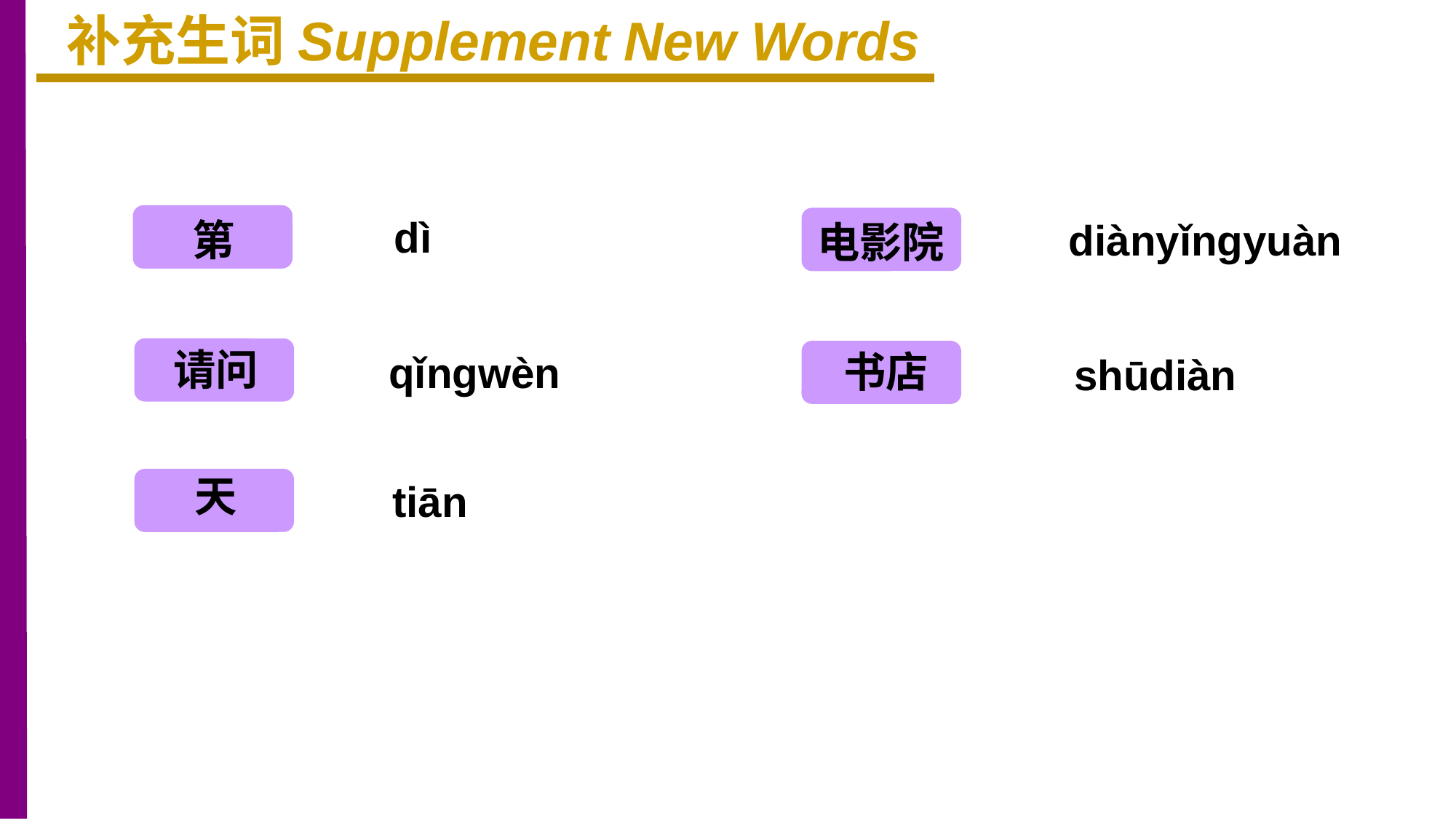

补充生词Supplement New Words

第
dì
diànyǐngyuàn

电影院
请问

书店

qǐngwèn
shūdiàn
天

tiān